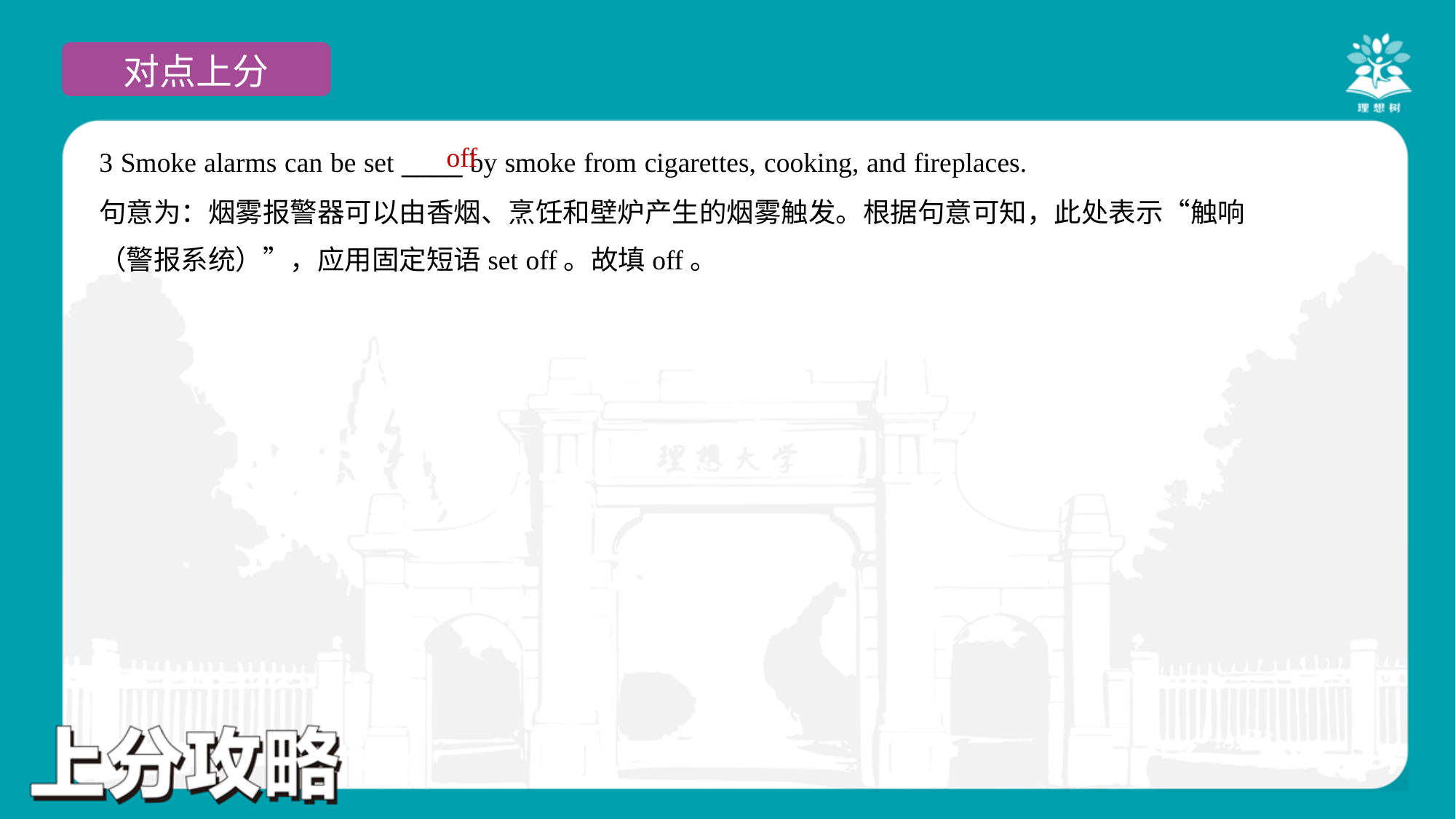

off
3 Smoke alarms can be set ____ by smoke from cigarettes, cooking, and fireplaces.
句意为：烟雾报警器可以由香烟、烹饪和壁炉产生的烟雾触发。根据句意可知，此处表示“触响
（警报系统）”，应用固定短语set off。故填off。